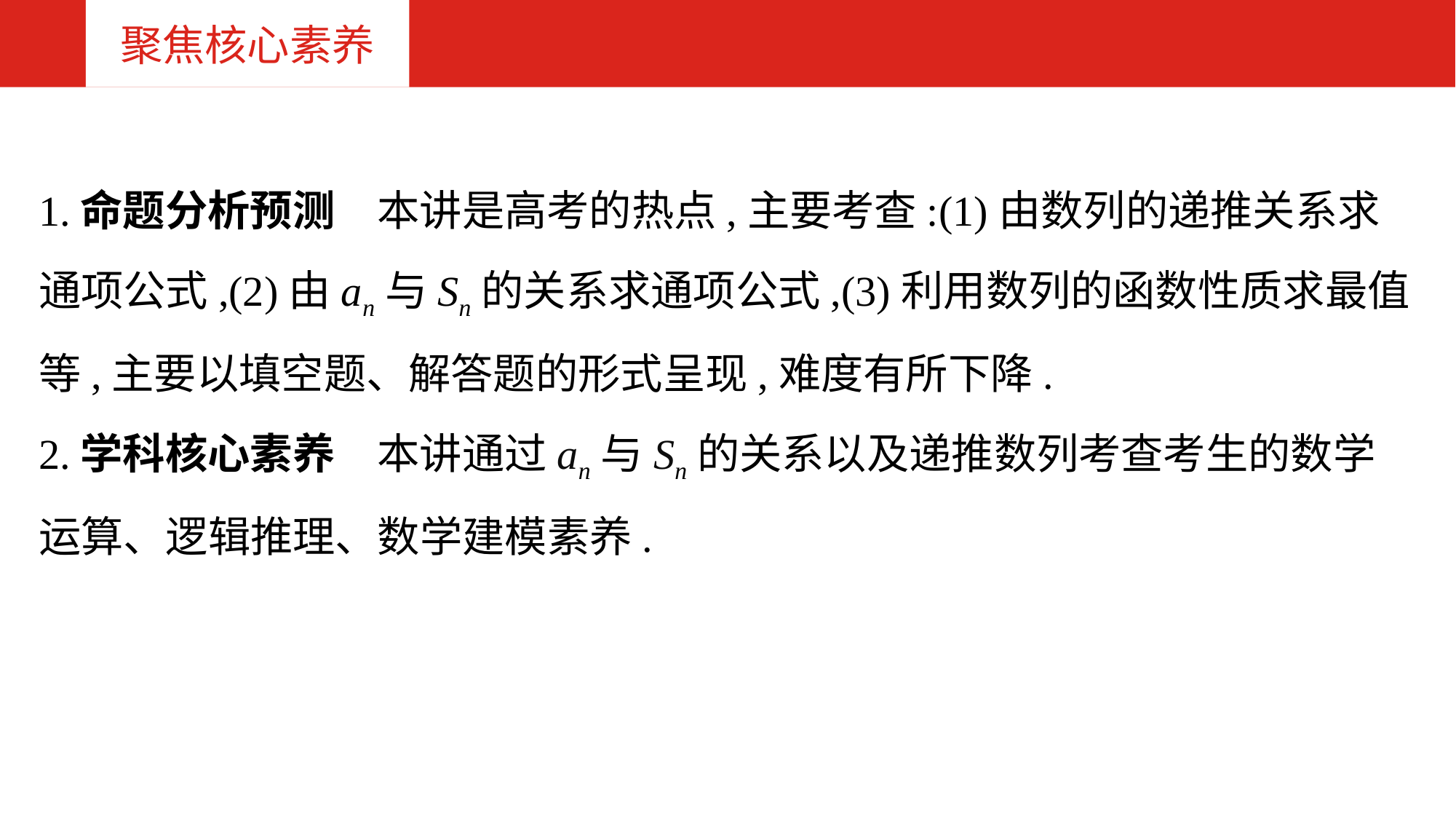

聚焦核心素养
1.命题分析预测　本讲是高考的热点,主要考查:(1)由数列的递推关系求通项公式,(2)由an与Sn的关系求通项公式,(3)利用数列的函数性质求最值等,主要以填空题、解答题的形式呈现,难度有所下降.
2.学科核心素养　本讲通过an与Sn的关系以及递推数列考查考生的数学运算、逻辑推理、数学建模素养.